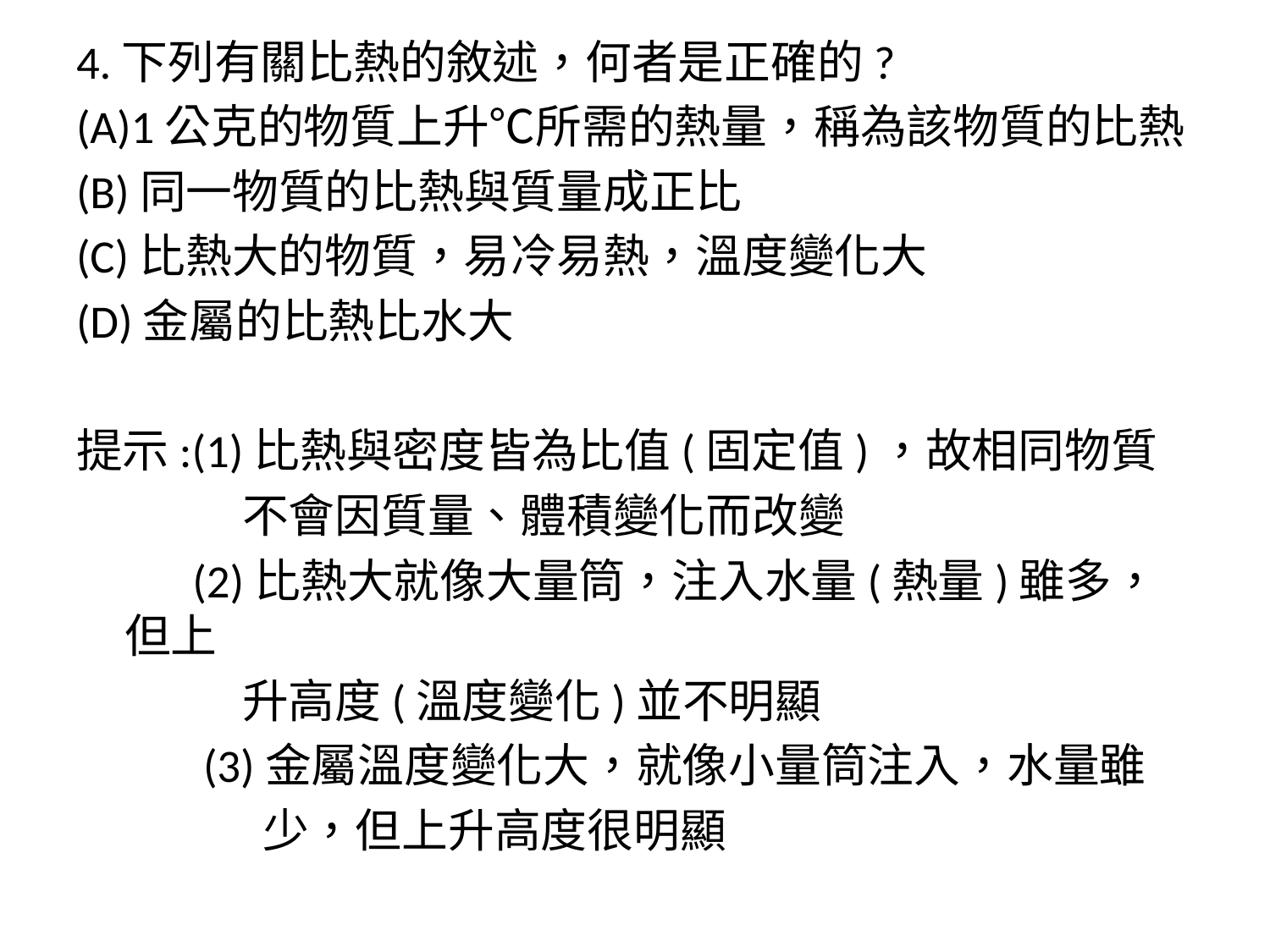

4.下列有關比熱的敘述，何者是正確的?
(A)1公克的物質上升℃所需的熱量，稱為該物質的比熱
(B)同一物質的比熱與質量成正比
(C)比熱大的物質，易冷易熱，溫度變化大
(D)金屬的比熱比水大

提示:(1)比熱與密度皆為比值(固定值)，故相同物質
               不會因質量、體積變化而改變
           (2)比熱大就像大量筒，注入水量(熱量)雖多，但上
               升高度(溫度變化)並不明顯
            (3)金屬溫度變化大，就像小量筒注入，水量雖
                 少，但上升高度很明顯